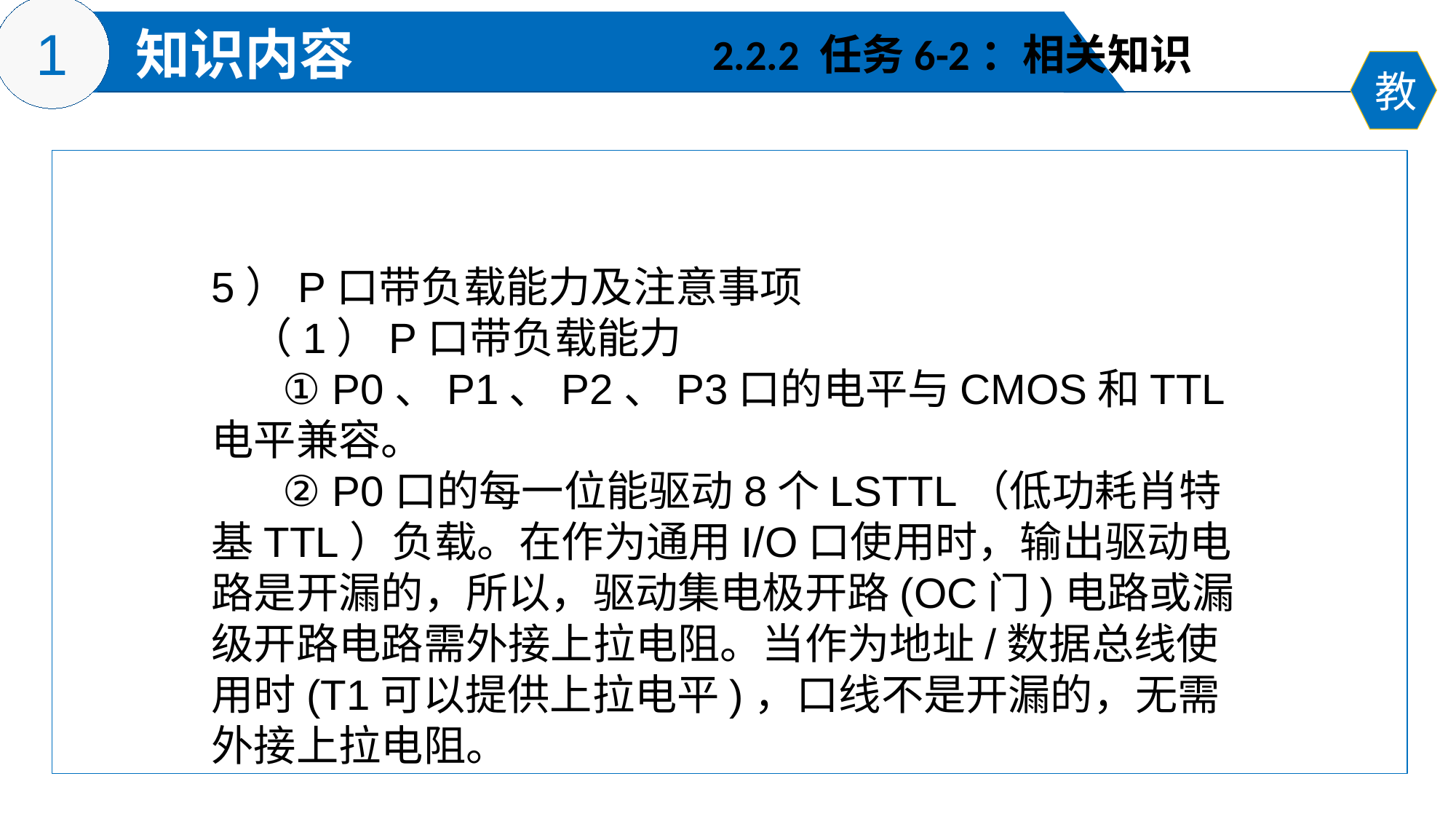

2.2.2 任务6-2：相关知识
5）P口带负载能力及注意事项
   （1）P口带负载能力
      ① P0、P1、P2、P3口的电平与CMOS和TTL电平兼容。
      ② P0口的每一位能驱动8个LSTTL（低功耗肖特基TTL）负载。在作为通用I/O口使用时，输出驱动电路是开漏的，所以，驱动集电极开路(OC门)电路或漏级开路电路需外接上拉电阻。当作为地址/数据总线使用时(T1可以提供上拉电平)，口线不是开漏的，无需外接上拉电阻。